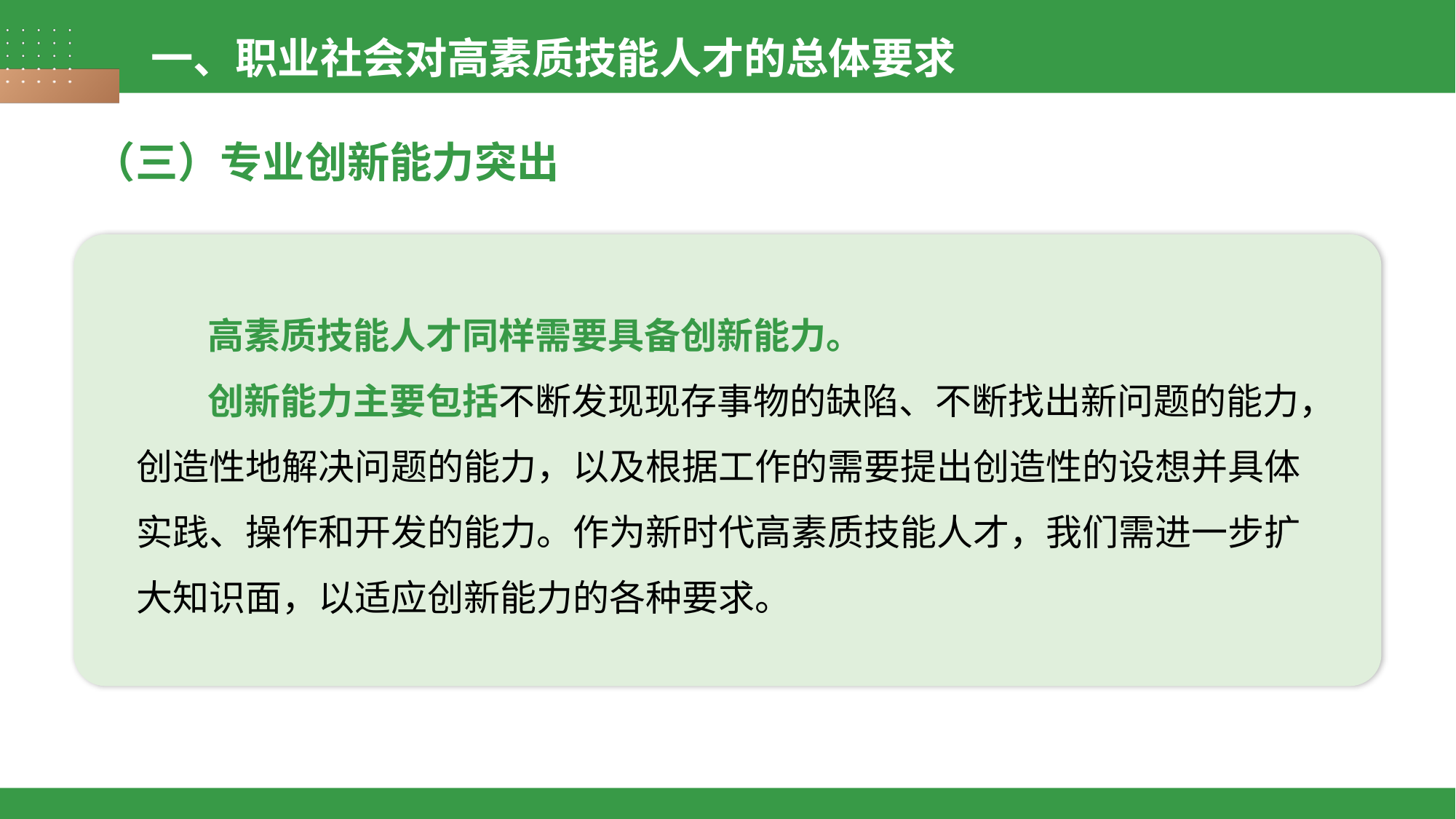

一、职业社会对高素质技能人才的总体要求
（三）专业创新能力突出

 高素质技能人才同样需要具备创新能力。
 创新能力主要包括不断发现现存事物的缺陷、不断找出新问题的能力，创造性地解决问题的能力，以及根据工作的需要提出创造性的设想并具体实践、操作和开发的能力。作为新时代高素质技能人才，我们需进一步扩大知识面，以适应创新能力的各种要求。